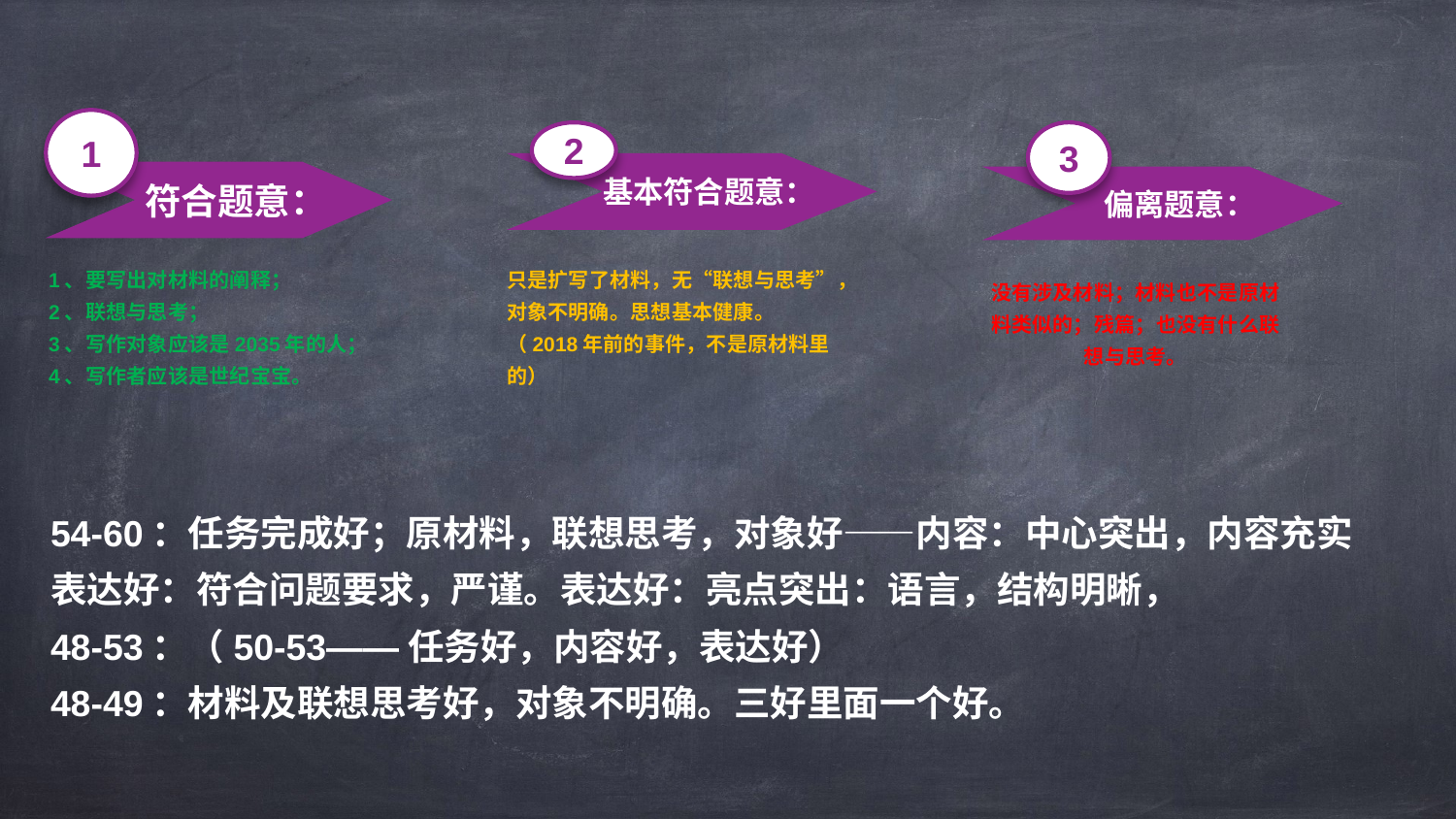

1
符合题意：
1、要写出对材料的阐释；
2、联想与思考；
3、写作对象应该是2035年的人；
4、写作者应该是世纪宝宝。
2
基本符合题意：
只是扩写了材料，无“联想与思考”，对象不明确。思想基本健康。（2018年前的事件，不是原材料里的）
3
偏离题意：
没有涉及材料；材料也不是原材料类似的；残篇；也没有什么联想与思考。
54-60：任务完成好；原材料，联想思考，对象好——内容：中心突出，内容充实
表达好：符合问题要求，严谨。表达好：亮点突出：语言，结构明晰，
48-53：（50-53——任务好，内容好，表达好）
48-49：材料及联想思考好，对象不明确。三好里面一个好。